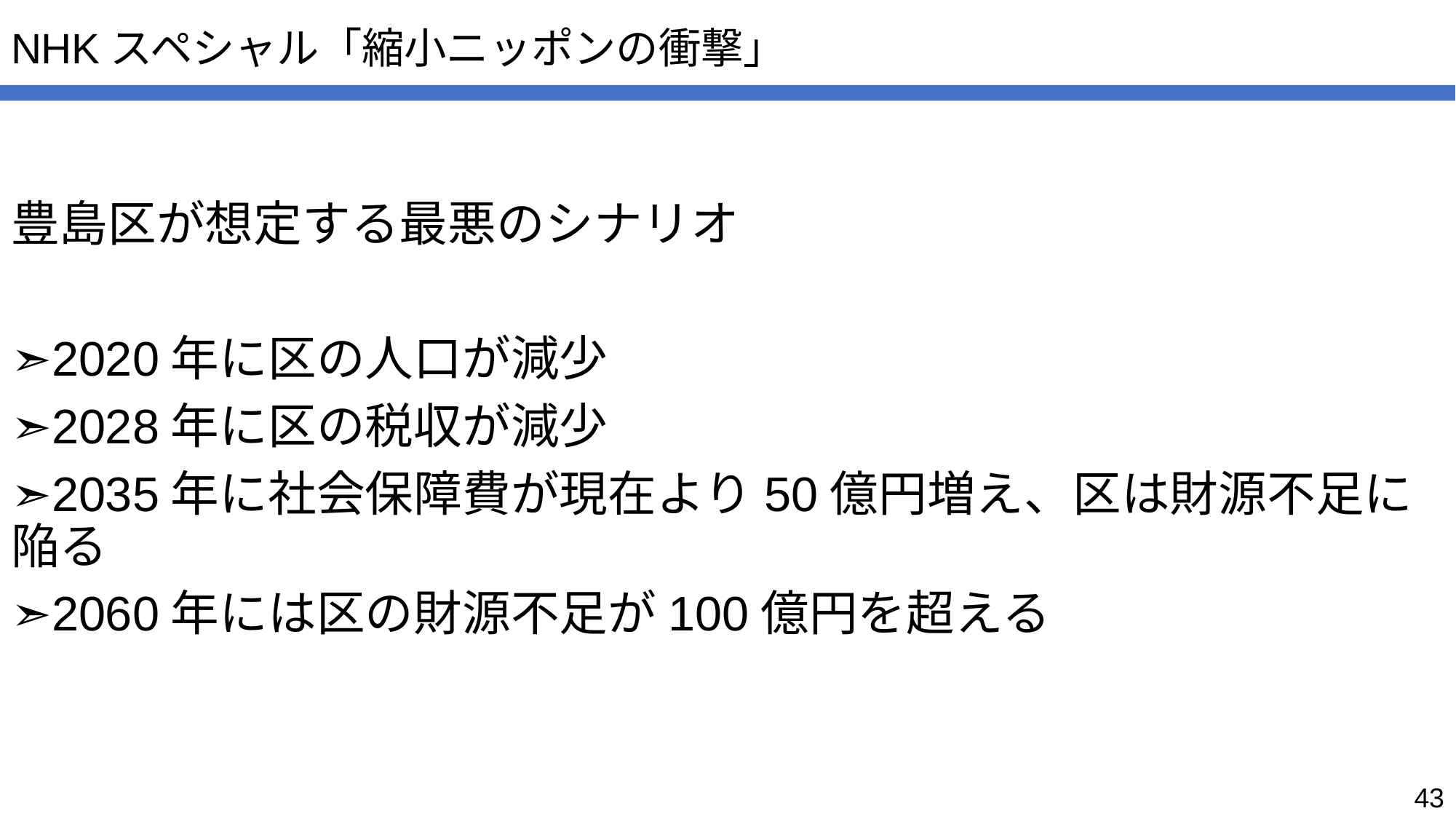

# NHKスペシャル「縮小ニッポンの衝撃」

豊島区が想定する最悪のシナリオ

➣2020年に区の人口が減少
➣2028年に区の税収が減少
➣2035年に社会保障費が現在より50億円増え、区は財源不足に陥る
➣2060年には区の財源不足が100億円を超える
43